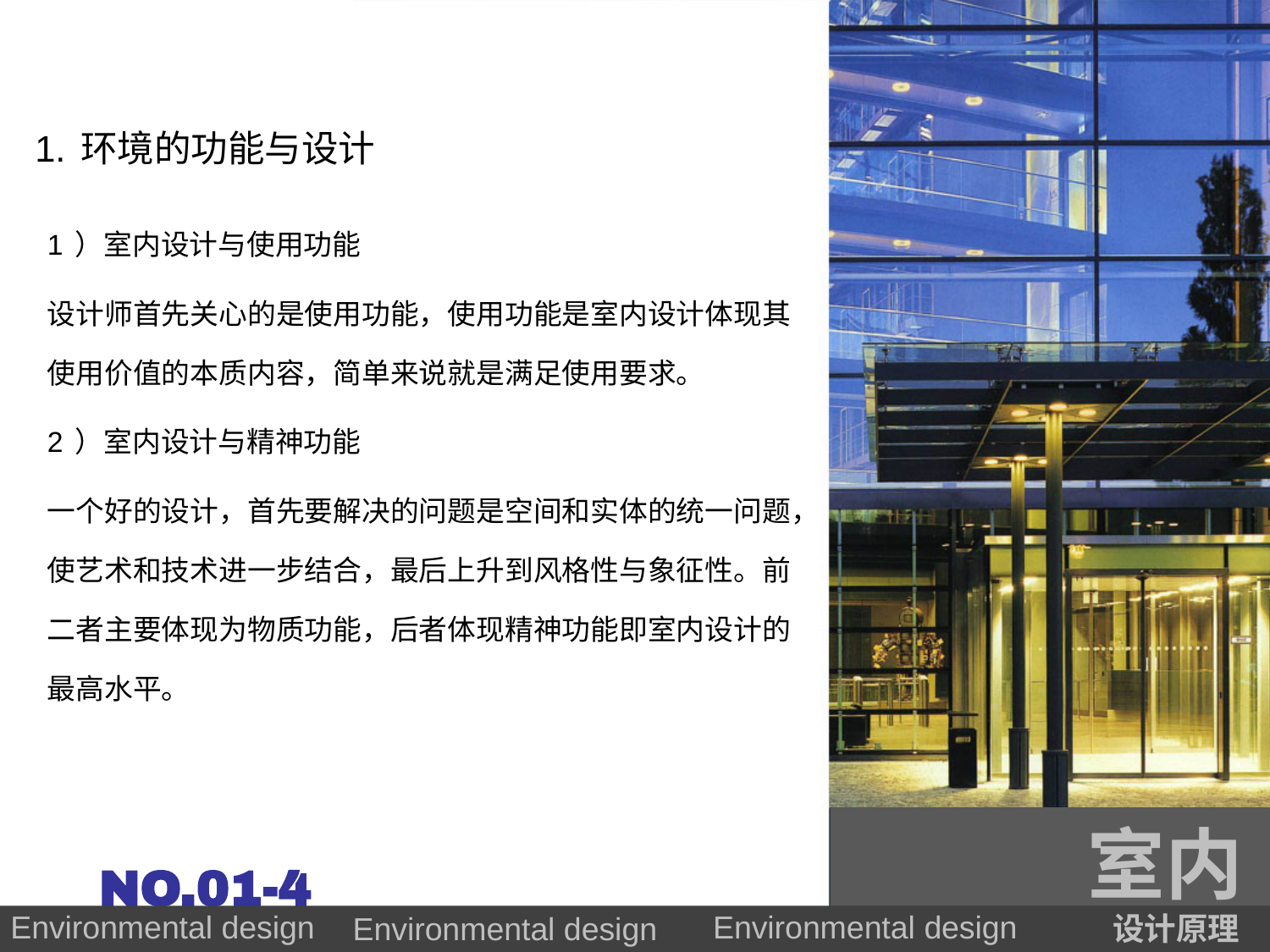

# 1.环境的功能与设计
1）室内设计与使用功能
设计师首先关心的是使用功能，使用功能是室内设计体现其使用价值的本质内容，简单来说就是满足使用要求。
2）室内设计与精神功能
一个好的设计，首先要解决的问题是空间和实体的统一问题，使艺术和技术进一步结合，最后上升到风格性与象征性。前二者主要体现为物质功能，后者体现精神功能即室内设计的最高水平。

室内

NO.01-4
设计原理
Environmental design
Environmental design
Environmental design